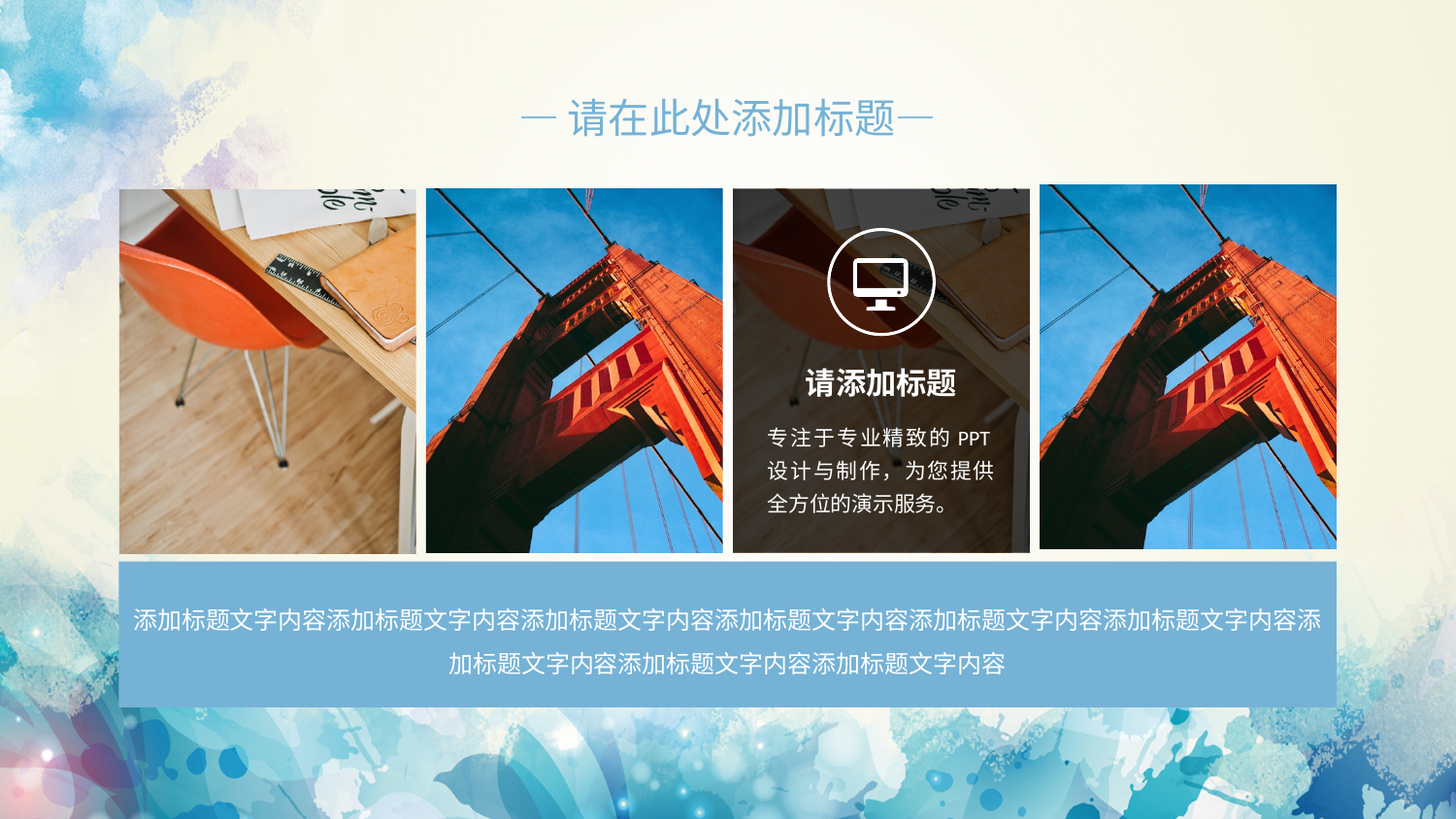

—请在此处添加标题—

请添加标题
专注于专业精致的PPT设计与制作，为您提供全方位的演示服务。
添加标题文字内容添加标题文字内容添加标题文字内容添加标题文字内容添加标题文字内容添加标题文字内容添加标题文字内容添加标题文字内容添加标题文字内容